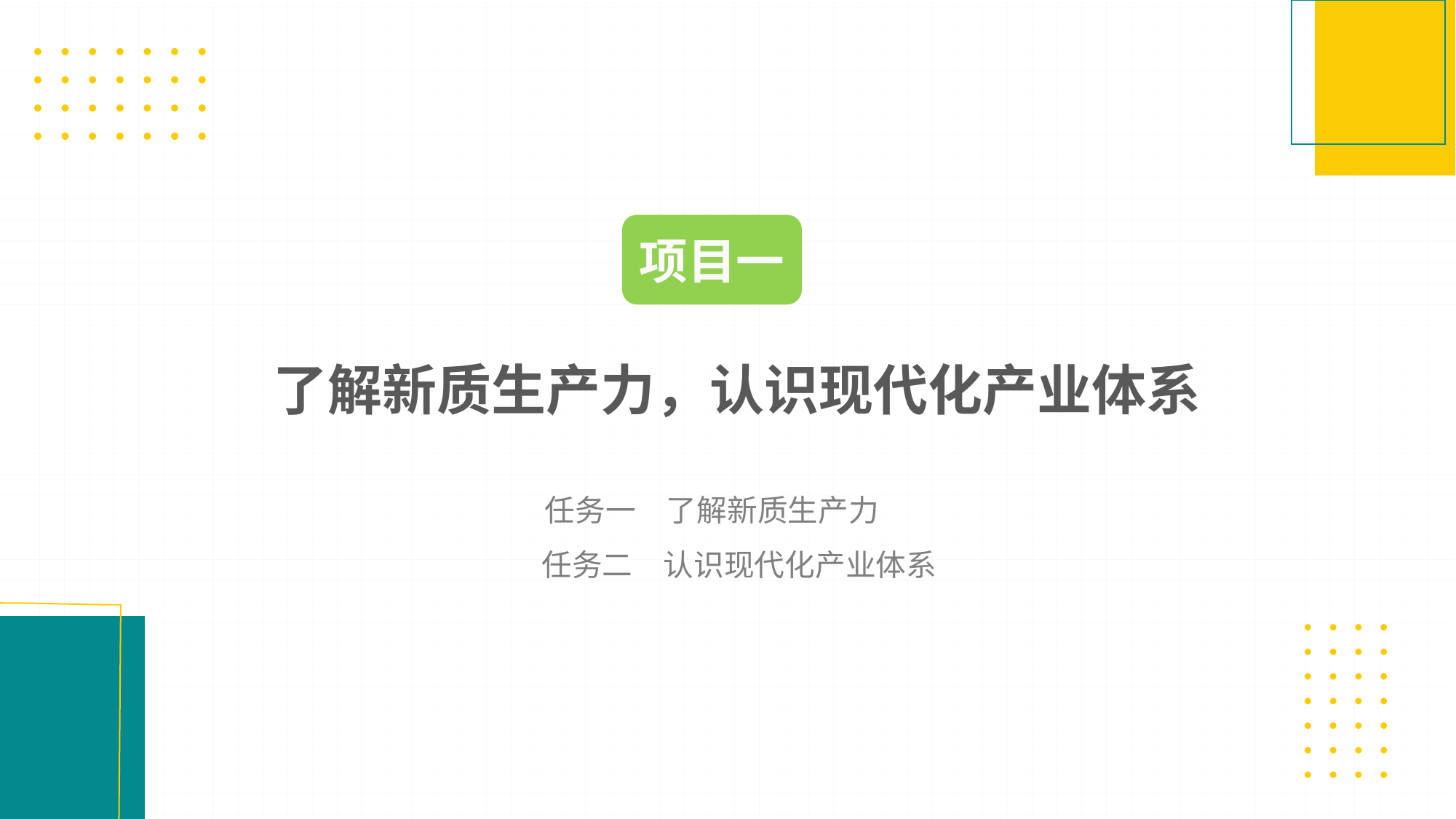

项目一
了解新质生产力，认识现代化产业体系
任务一　了解新质生产力
       任务二　认识现代化产业体系